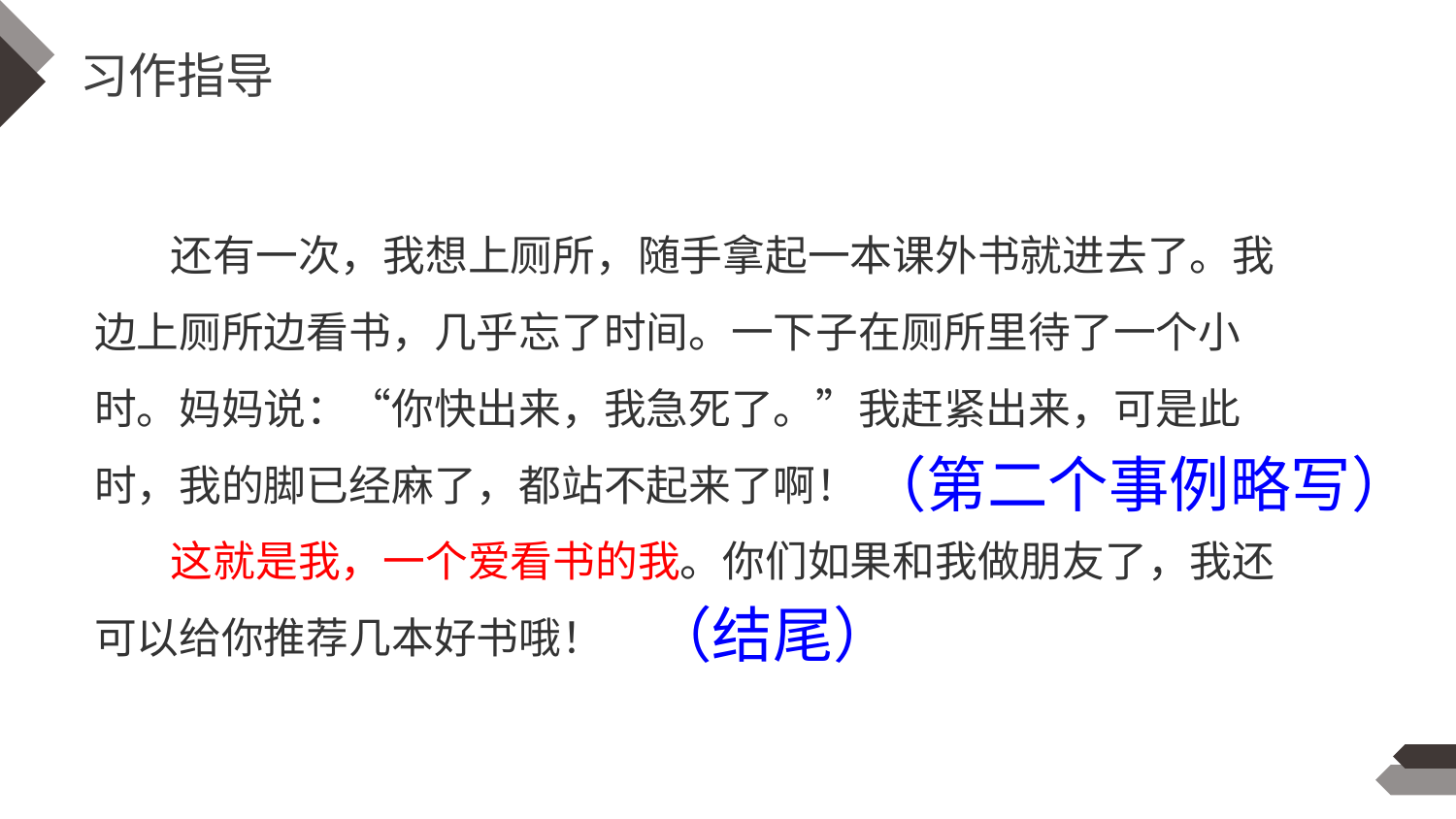

习作指导
       还有一次，我想上厕所，随手拿起一本课外书就进去了。我边上厕所边看书，几乎忘了时间。一下子在厕所里待了一个小时。妈妈说：“你快出来，我急死了。”我赶紧出来，可是此时，我的脚已经麻了，都站不起来了啊！
       这就是我，一个爱看书的我。你们如果和我做朋友了，我还可以给你推荐几本好书哦！
（第二个事例略写）
（结尾）